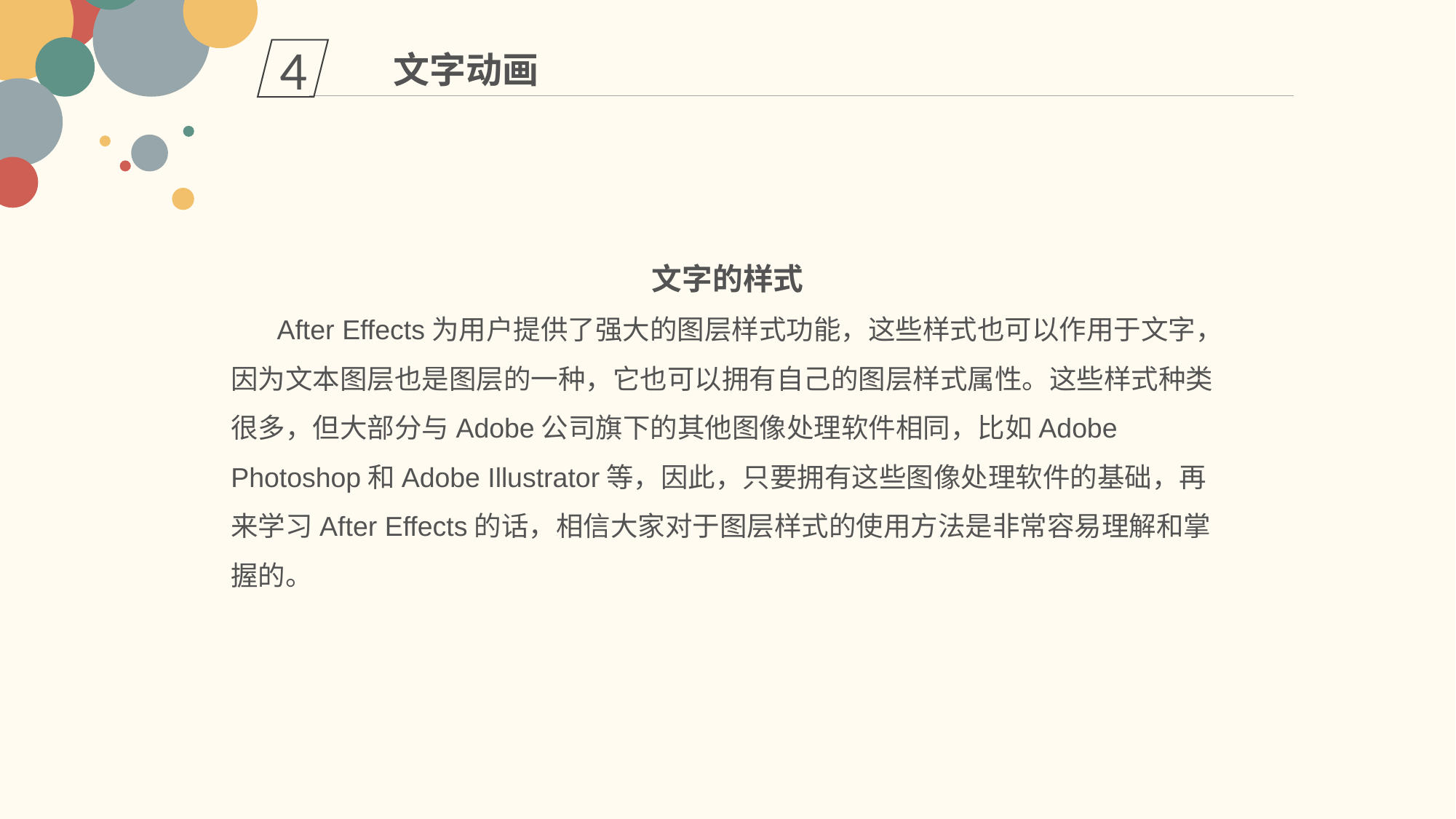

4
文字动画
文字的样式
      After Effects为用户提供了强大的图层样式功能，这些样式也可以作用于文字，因为文本图层也是图层的一种，它也可以拥有自己的图层样式属性。这些样式种类很多，但大部分与Adobe公司旗下的其他图像处理软件相同，比如Adobe Photoshop和Adobe Illustrator等，因此，只要拥有这些图像处理软件的基础，再来学习After Effects的话，相信大家对于图层样式的使用方法是非常容易理解和掌握的。